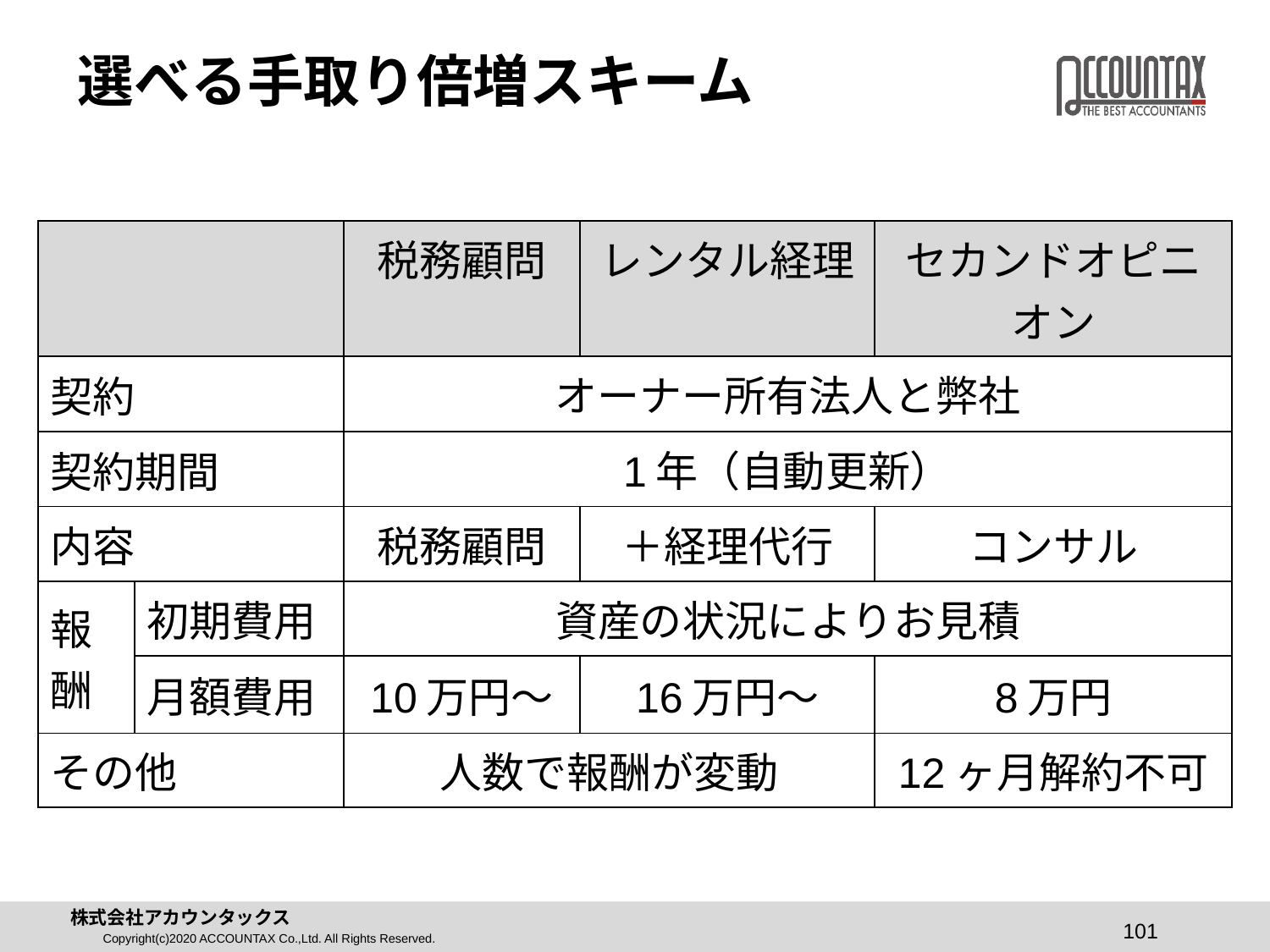

# 選べる手取り倍増スキーム
|  |  | 税務顧問 | レンタル経理 | セカンドオピニオン |
| --- | --- | --- | --- | --- |
| 契約 |  | オーナー所有法人と弊社 |  |  |
| 契約期間 |  | 1年（自動更新） |  |  |
| 内容 |  | 税務顧問 | ＋経理代行 | コンサル |
| 報酬 | 初期費用 | 資産の状況によりお見積 |  |  |
|  | 月額費用 | 10万円～ | 16万円～ | 8万円 |
| その他 |  | 人数で報酬が変動 |  | 12ヶ月解約不可 |
101